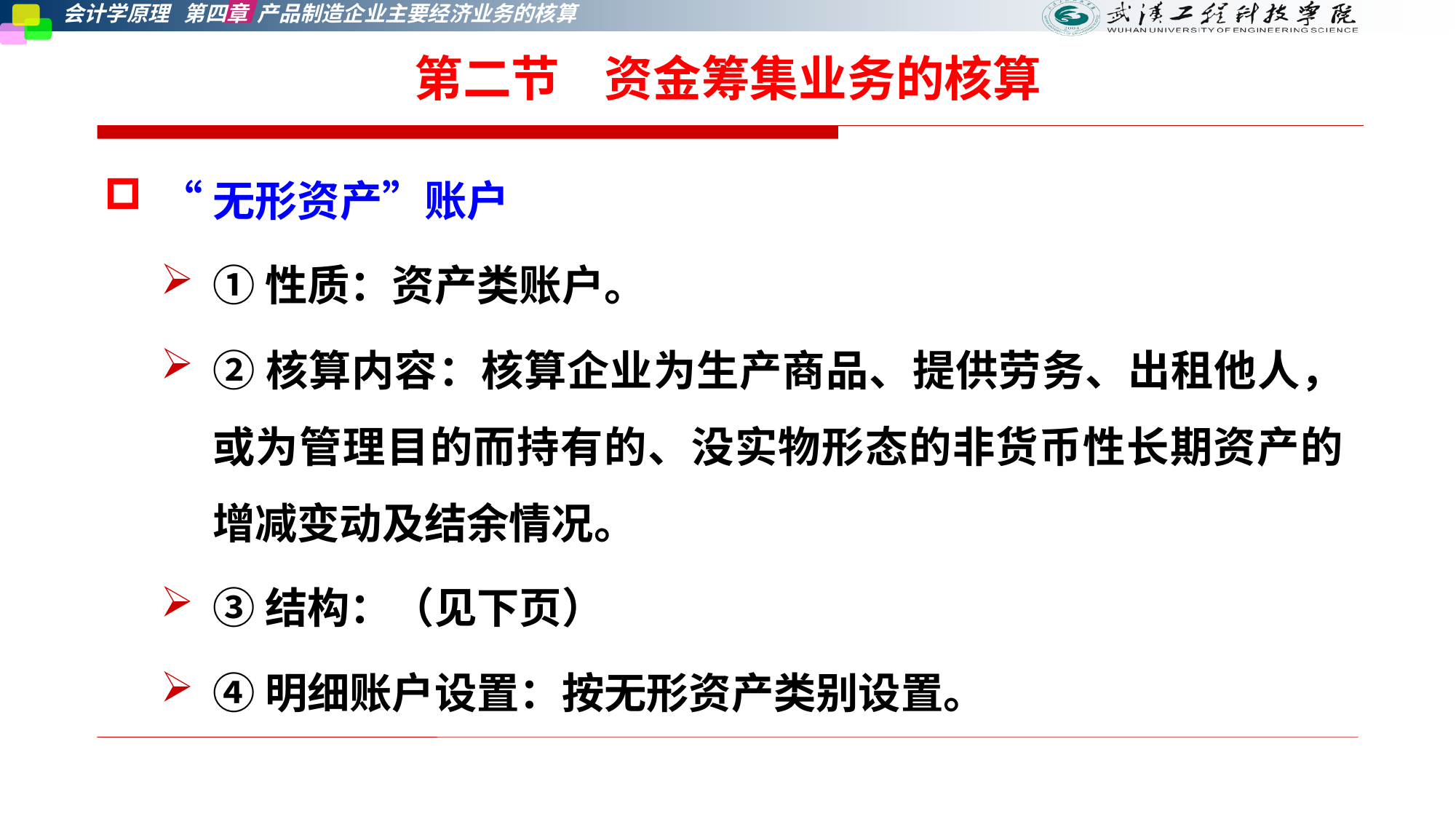

第二节    资金筹集业务的核算
“无形资产”账户
①性质：资产类账户。
②核算内容：核算企业为生产商品、提供劳务、出租他人，或为管理目的而持有的、没实物形态的非货币性长期资产的增减变动及结余情况。
③结构：（见下页）
④明细账户设置：按无形资产类别设置。